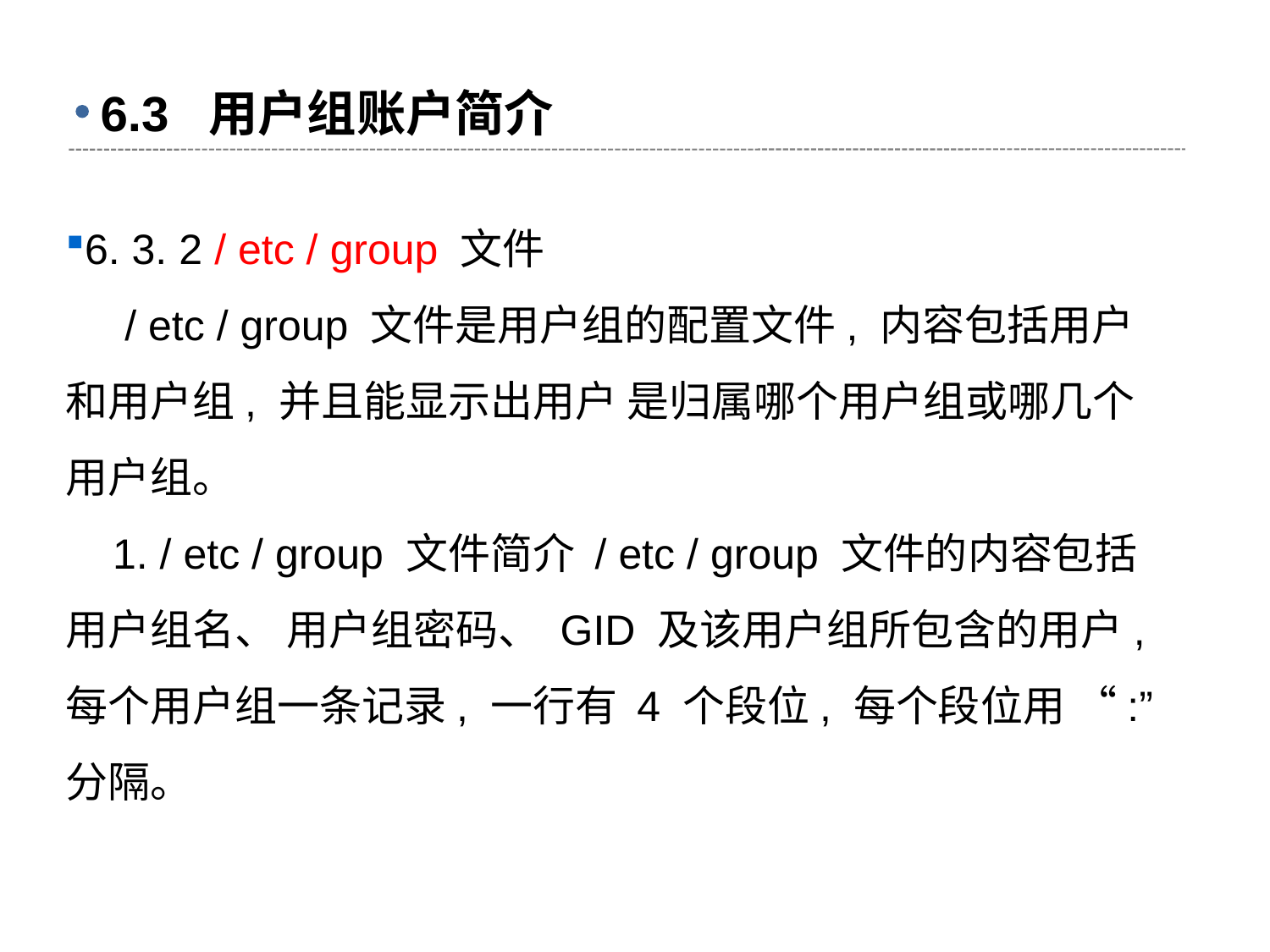

# 6.3  用户组账户简介
6. 3. 2 / etc / group 文件
     / etc / group 文件是用户组的配置文件, 内容包括用户和用户组, 并且能显示出用户 是归属哪个用户组或哪几个用户组。
    1. / etc / group 文件简介 / etc / group 文件的内容包括用户组名、 用户组密码、 GID 及该用户组所包含的用户, 每个用户组一条记录, 一行有 4 个段位, 每个段位用 “:” 分隔。